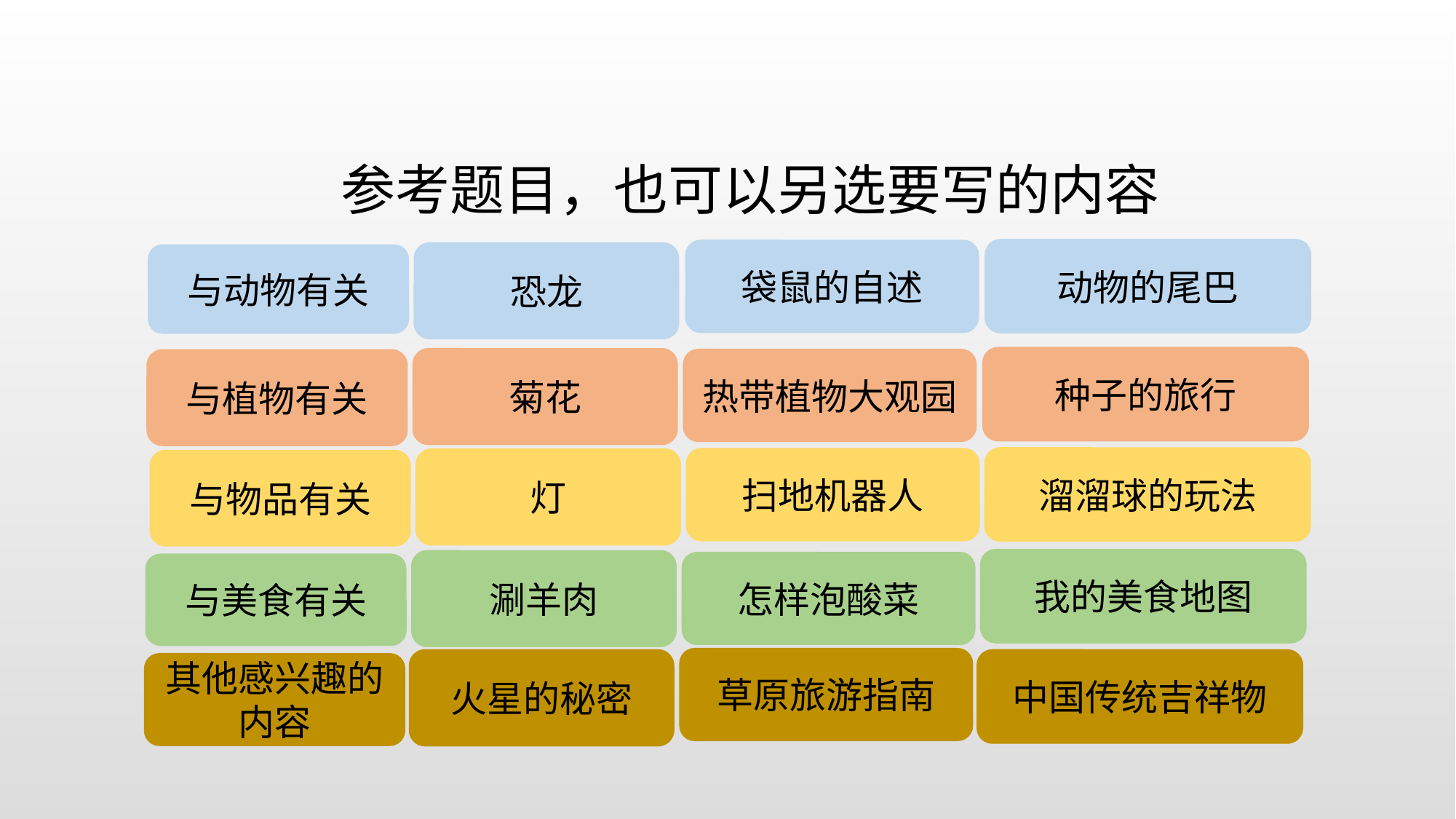

参考题目，也可以另选要写的内容
动物的尾巴
袋鼠的自述
恐龙
与动物有关
种子的旅行
菊花
热带植物大观园
与植物有关

溜溜球的玩法
扫地机器人
灯
与物品有关
我的美食地图
涮羊肉
怎样泡酸菜
与美食有关
草原旅游指南
中国传统吉祥物
火星的秘密
其他感兴趣的内容